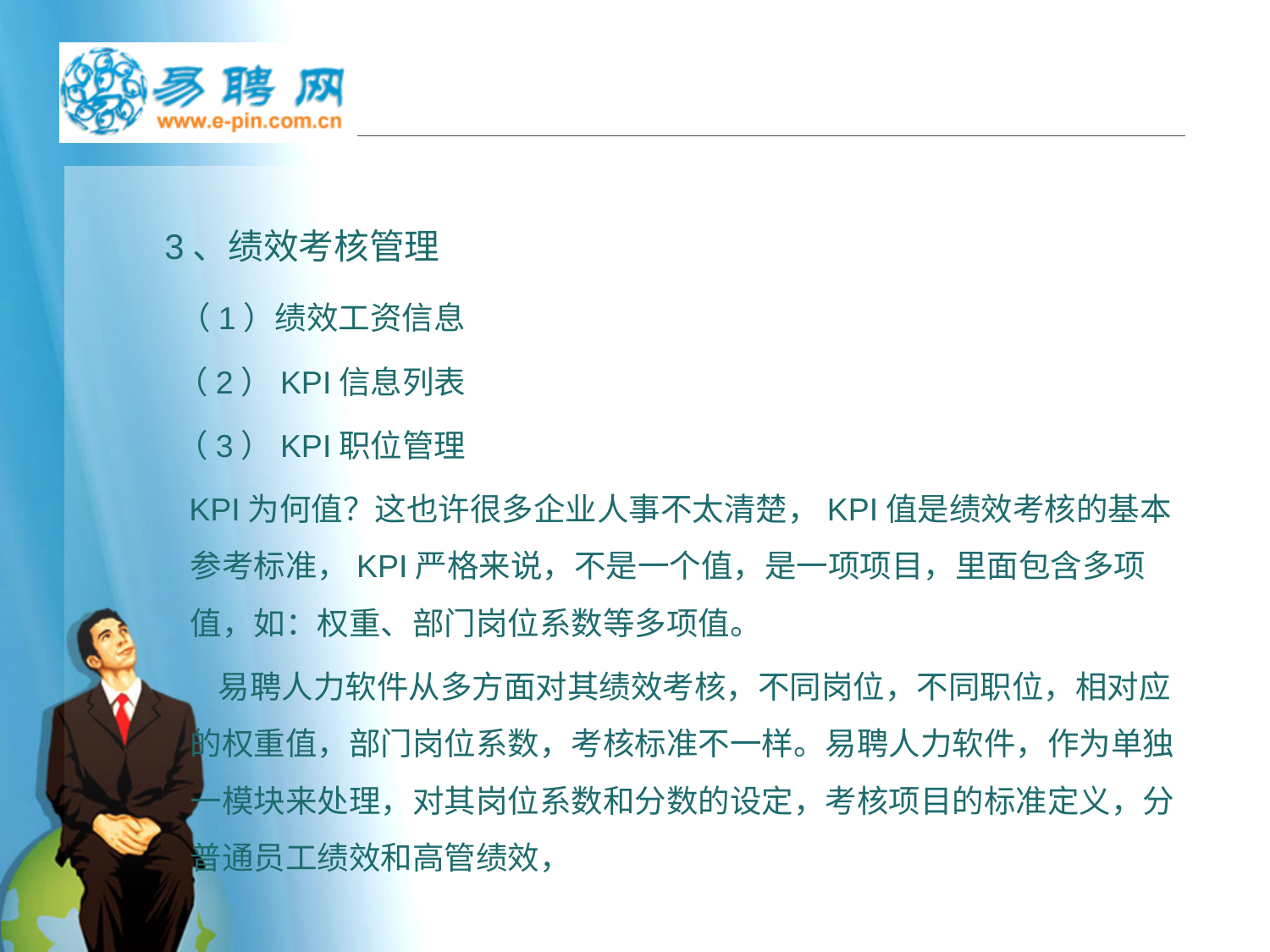

#
    3、绩效考核管理
      （1）绩效工资信息
      （2）KPI信息列表
      （3）KPI职位管理
KPI为何值？这也许很多企业人事不太清楚，KPI值是绩效考核的基本参考标准，KPI严格来说，不是一个值，是一项项目，里面包含多项值，如：权重、部门岗位系数等多项值。
   易聘人力软件从多方面对其绩效考核，不同岗位，不同职位，相对应 的权重值，部门岗位系数，考核标准不一样。易聘人力软件，作为单独 一模块来处理，对其岗位系数和分数的设定，考核项目的标准定义，分 普通员工绩效和高管绩效，